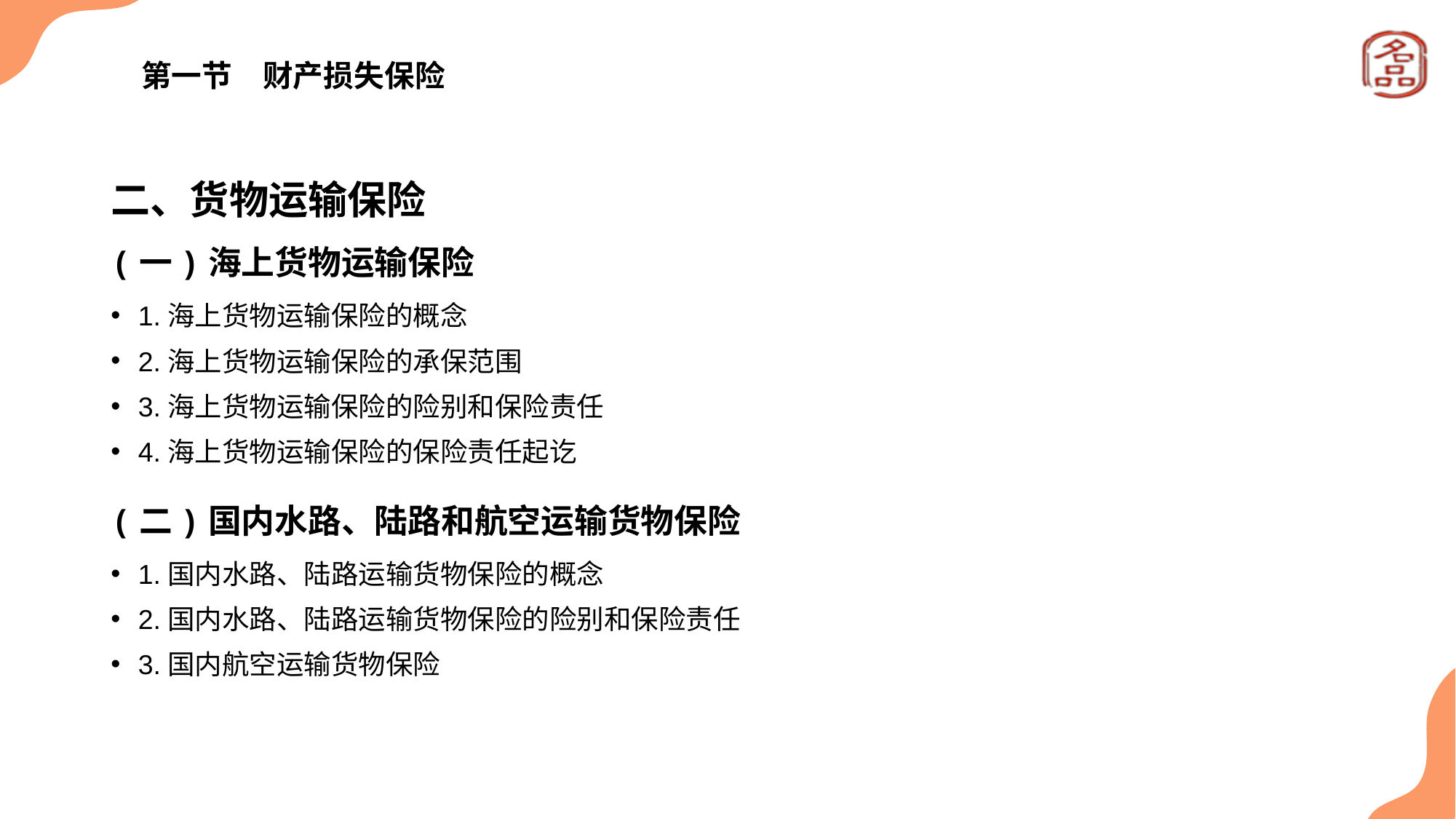

# 第一节　财产损失保险
二、货物运输保险
(一)海上货物运输保险
1.海上货物运输保险的概念
2.海上货物运输保险的承保范围
3.海上货物运输保险的险别和保险责任
4.海上货物运输保险的保险责任起讫
(二)国内水路、陆路和航空运输货物保险
1.国内水路、陆路运输货物保险的概念
2.国内水路、陆路运输货物保险的险别和保险责任
3.国内航空运输货物保险